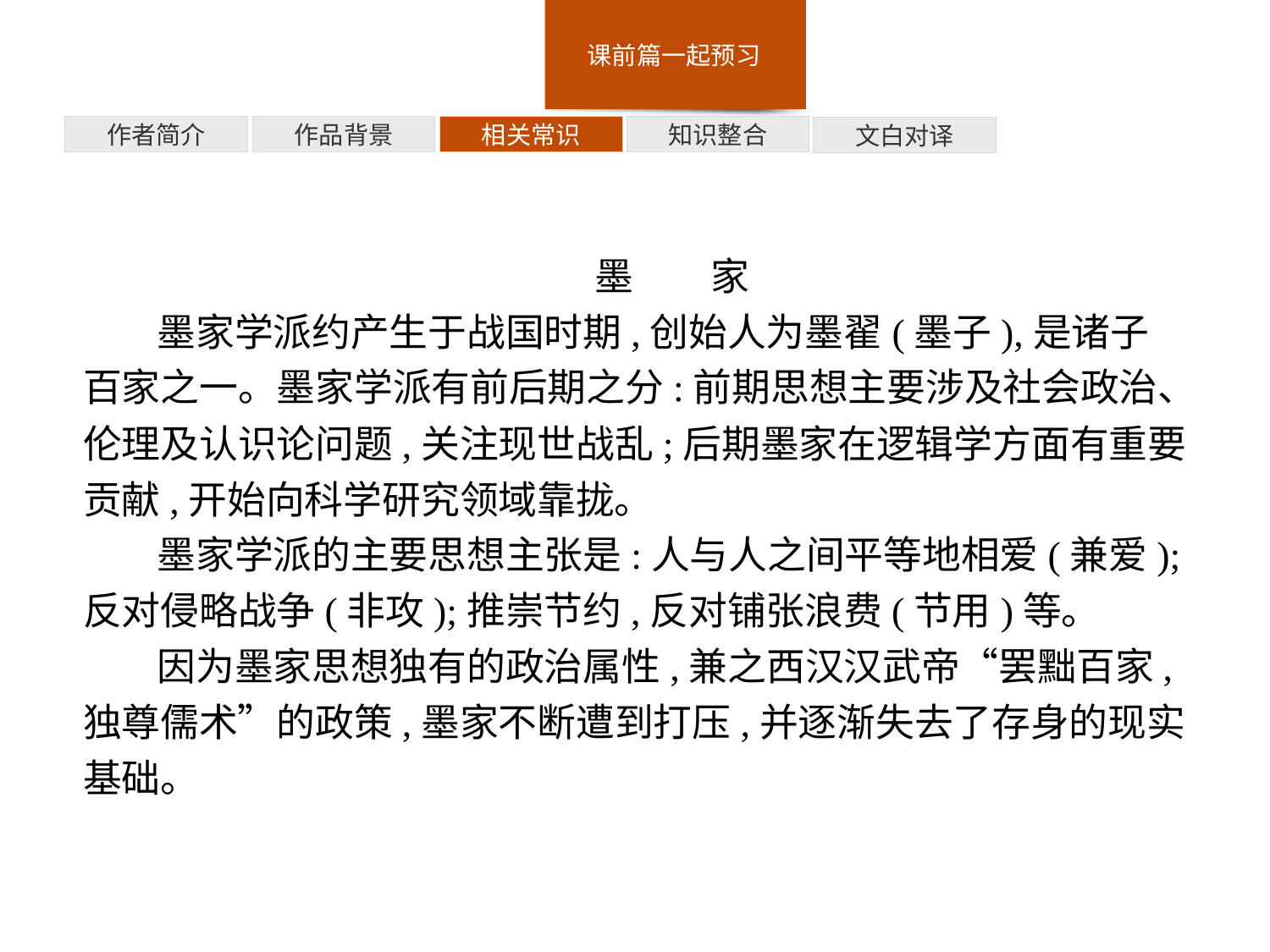

知识整合
相关常识
作品背景
作者简介
文白对译
墨　　家
墨家学派约产生于战国时期,创始人为墨翟(墨子),是诸子百家之一。墨家学派有前后期之分:前期思想主要涉及社会政治、伦理及认识论问题,关注现世战乱;后期墨家在逻辑学方面有重要贡献,开始向科学研究领域靠拢。
墨家学派的主要思想主张是:人与人之间平等地相爱(兼爱);反对侵略战争(非攻);推崇节约,反对铺张浪费(节用)等。
因为墨家思想独有的政治属性,兼之西汉汉武帝“罢黜百家,独尊儒术”的政策,墨家不断遭到打压,并逐渐失去了存身的现实基础。